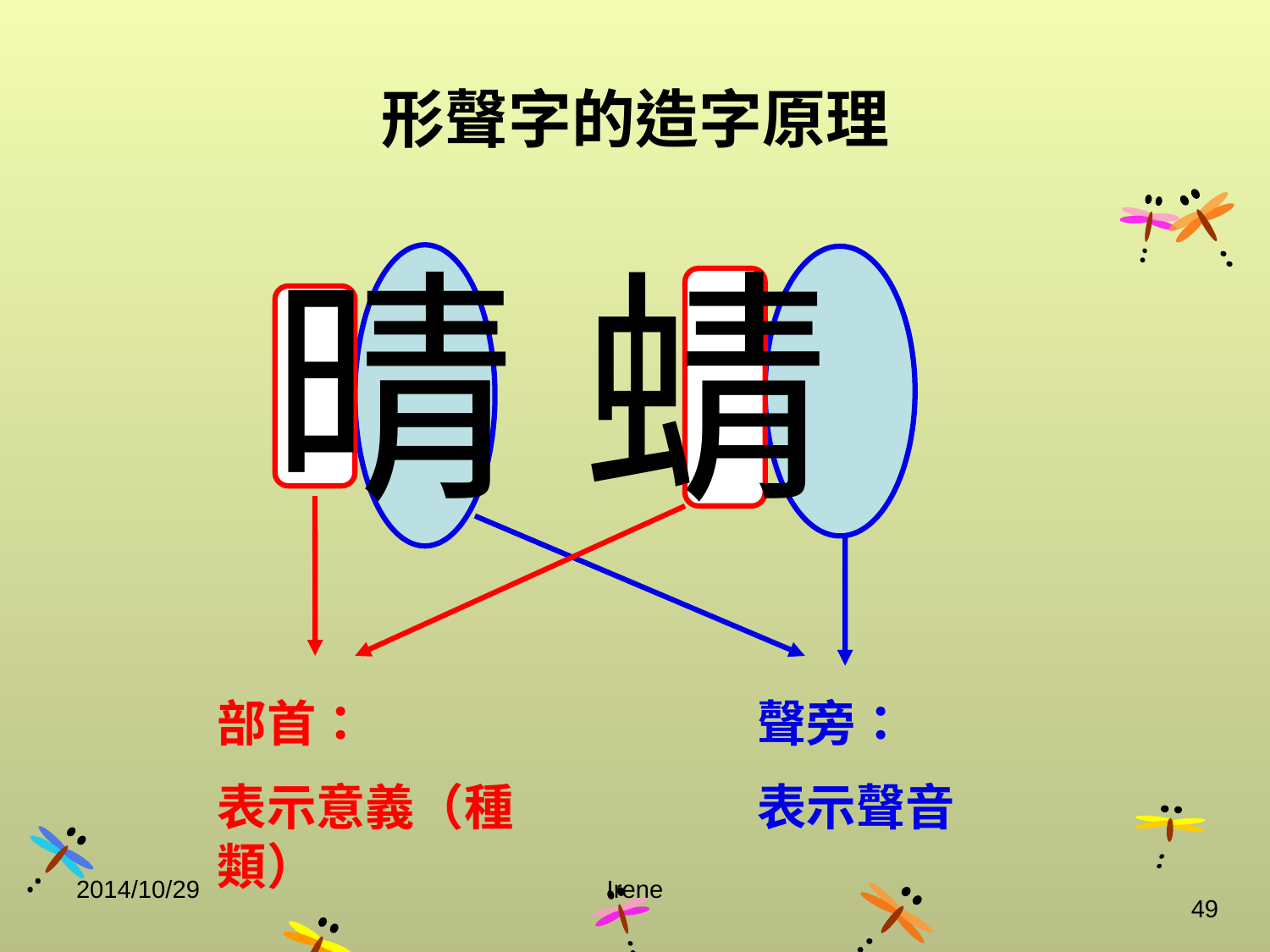

# 形聲字的造字原理
    晴  蜻

部首：
表示意義（種類）
聲旁：
表示聲音
2014/10/29
Irene